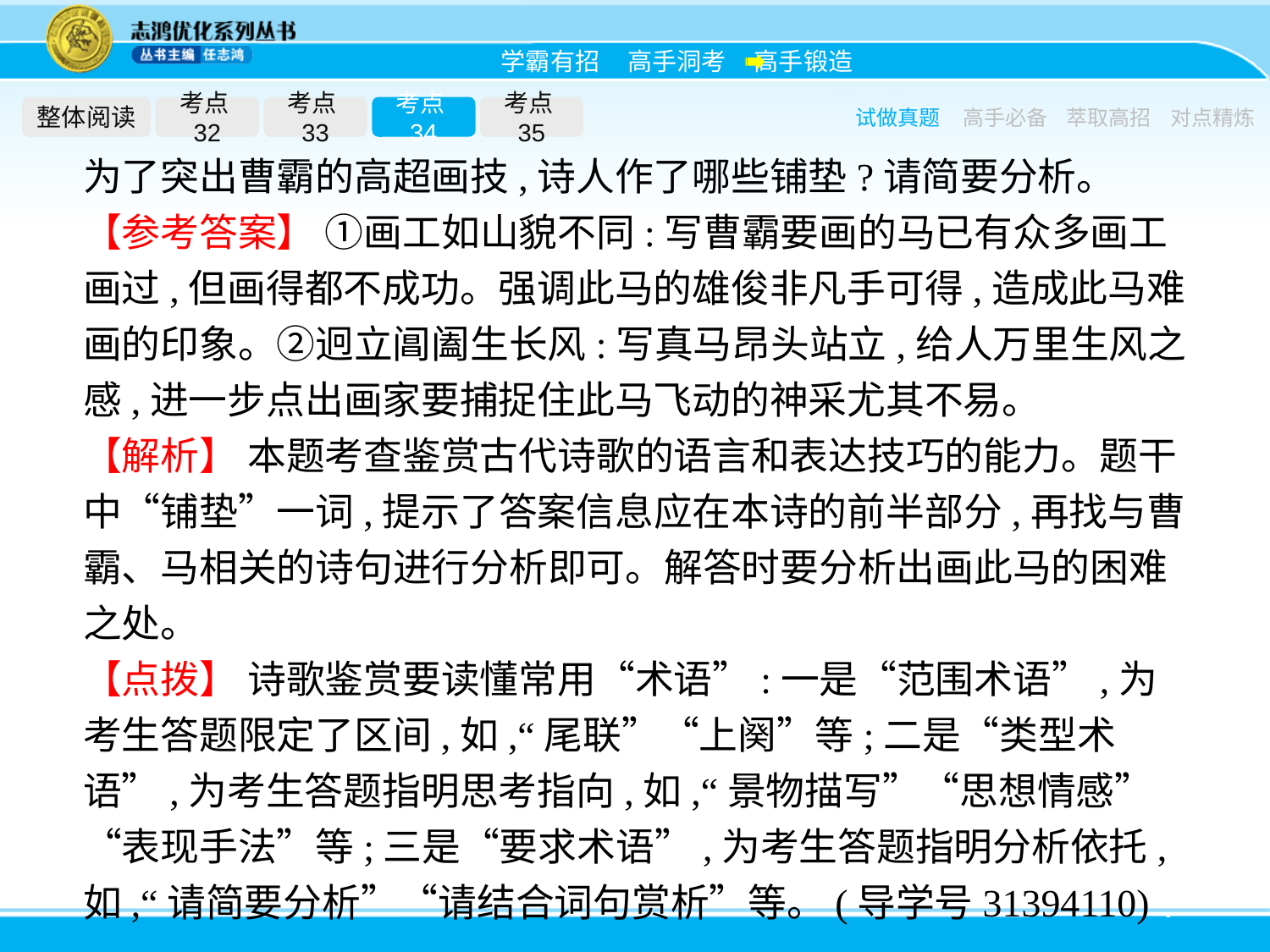

整体阅读
考点32
考点33
考点34
考点35
试做真题
高手必备
萃取高招
对点精炼
为了突出曹霸的高超画技,诗人作了哪些铺垫?请简要分析。
【参考答案】 ①画工如山貌不同:写曹霸要画的马已有众多画工画过,但画得都不成功。强调此马的雄俊非凡手可得,造成此马难画的印象。②迥立阊阖生长风:写真马昂头站立,给人万里生风之感,进一步点出画家要捕捉住此马飞动的神采尤其不易。
【解析】 本题考查鉴赏古代诗歌的语言和表达技巧的能力。题干中“铺垫”一词,提示了答案信息应在本诗的前半部分,再找与曹霸、马相关的诗句进行分析即可。解答时要分析出画此马的困难之处。
【点拨】 诗歌鉴赏要读懂常用“术语”:一是“范围术语”,为考生答题限定了区间,如,“尾联”“上阕”等;二是“类型术语”,为考生答题指明思考指向,如,“景物描写”“思想情感”“表现手法”等;三是“要求术语”,为考生答题指明分析依托,如,“请简要分析”“请结合词句赏析”等。(导学号31394110)